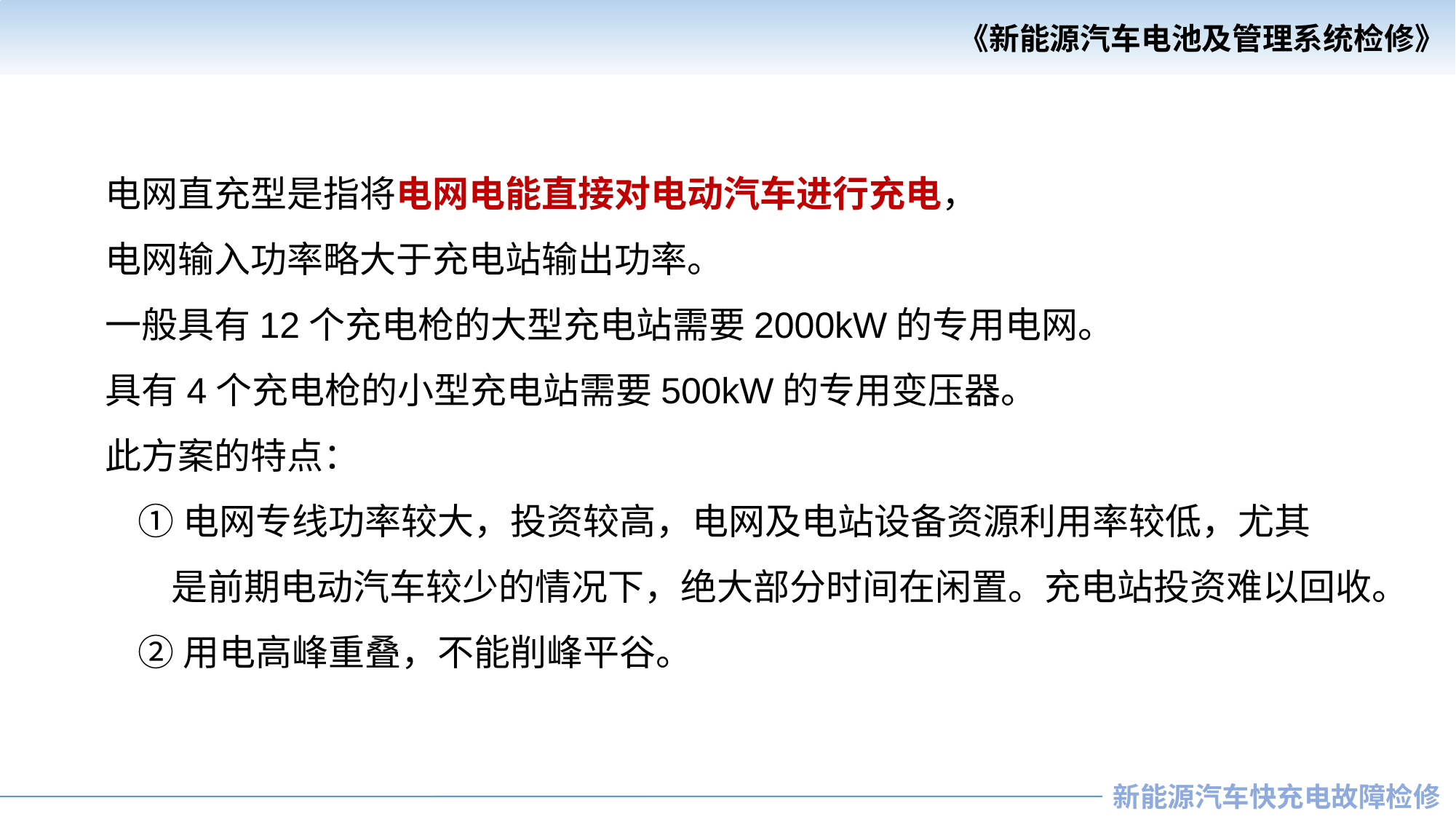

电网直充型是指将电网电能直接对电动汽车进行充电，
电网输入功率略大于充电站输出功率。
一般具有12个充电枪的大型充电站需要2000kW的专用电网。
具有4个充电枪的小型充电站需要500kW的专用变压器。
此方案的特点：
    ①电网专线功率较大，投资较高，电网及电站设备资源利用率较低，尤其
       是前期电动汽车较少的情况下，绝大部分时间在闲置。充电站投资难以回收。
    ②用电高峰重叠，不能削峰平谷。